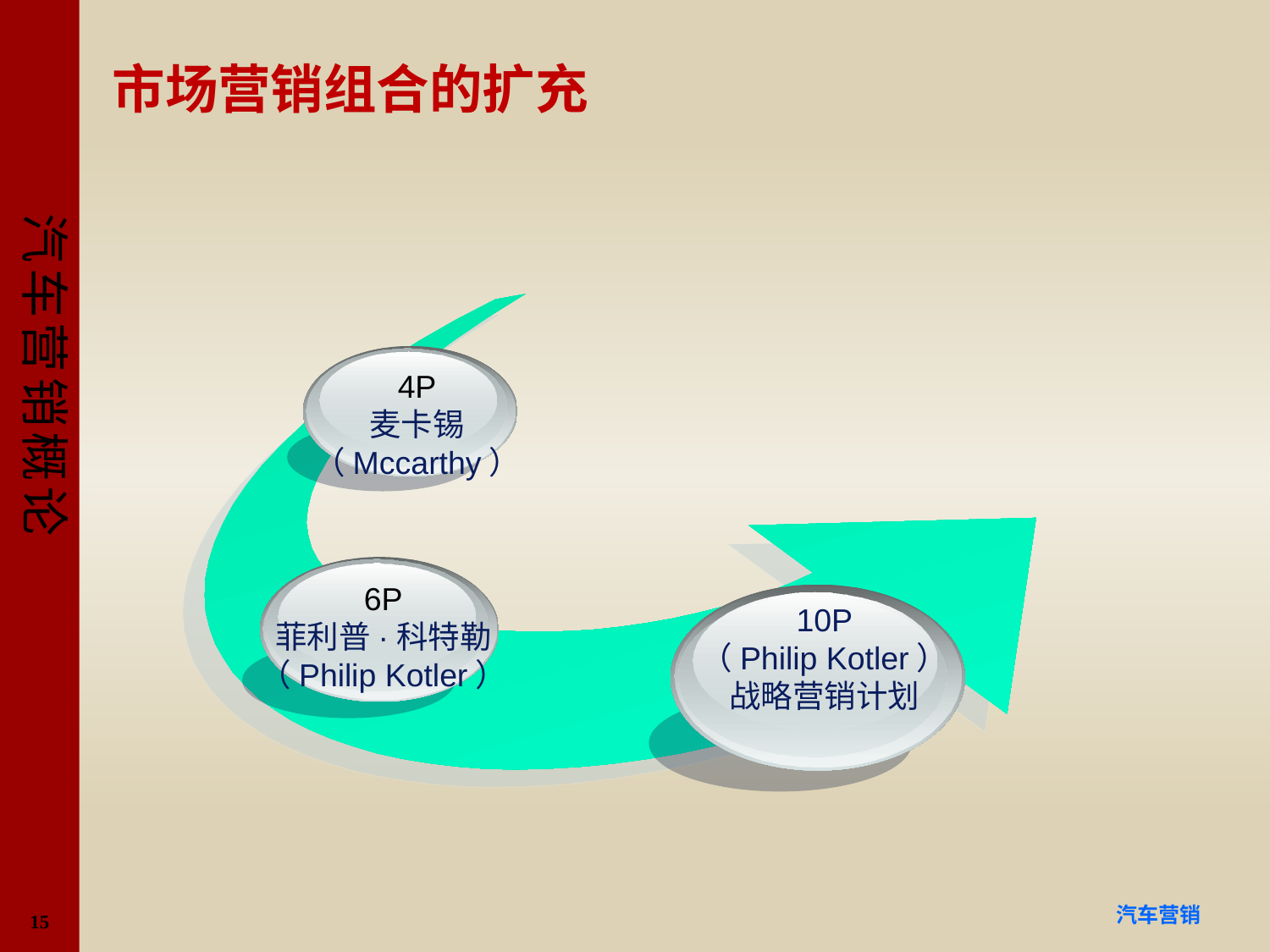

# 市场营销组合的扩充

4P
麦卡锡（Mccarthy）

6P
菲利普·科特勒（Philip Kotler）

10P
（Philip Kotler）
战略营销计划

15